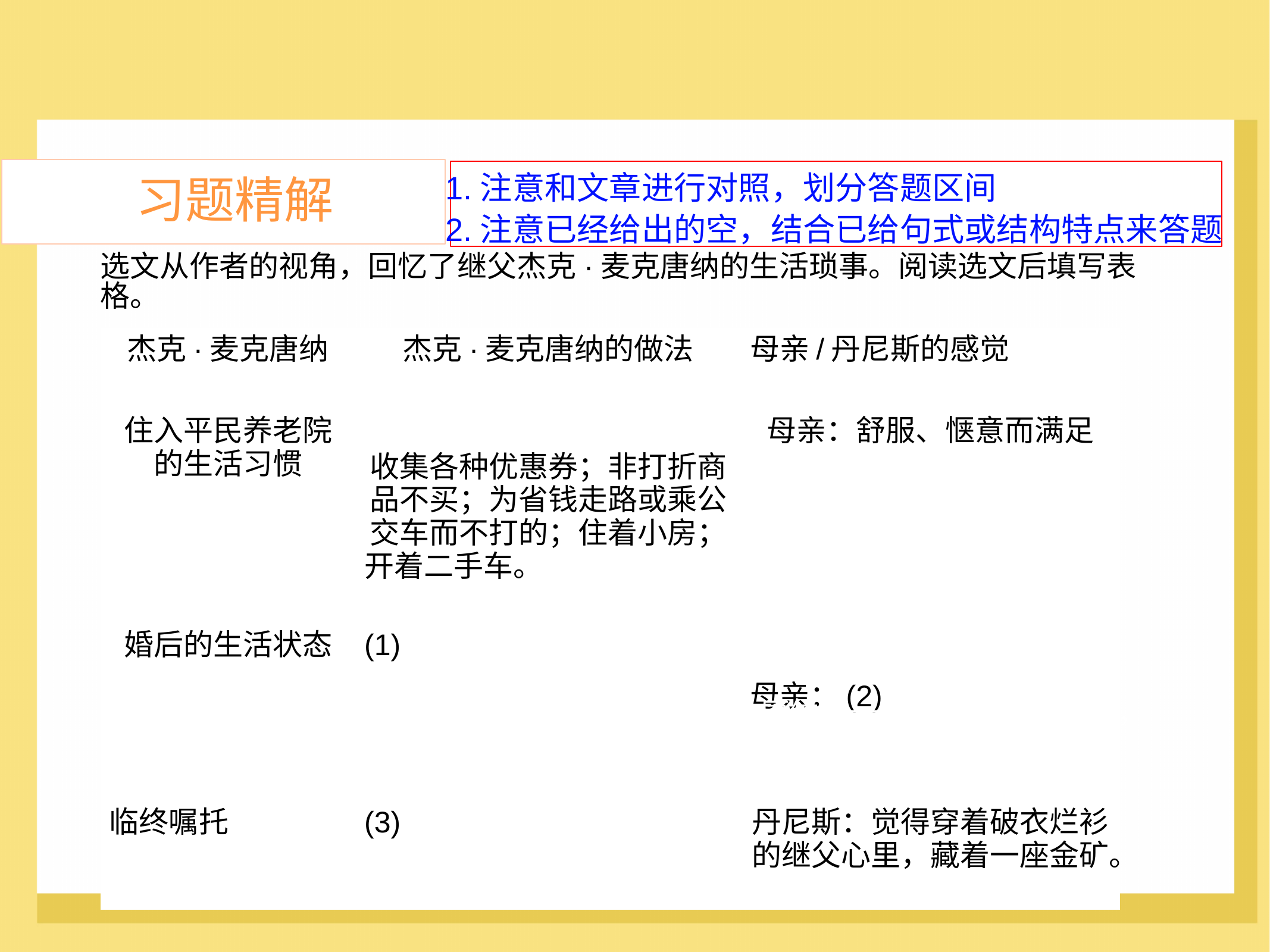

1.注意和文章进行对照，划分答题区间
2.注意已经给出的空，结合已给句式或结构特点来答题
习题精解
选文从作者的视角，回忆了继父杰克·麦克唐纳的生活琐事。阅读选文后填写表格。

	唐纳是一个朴素得伟大的人，

| 杰克·麦克唐纳 | 杰克·麦克唐纳的做法 | 母亲/丹尼斯的感觉 |
| --- | --- | --- |
| 住入平民养老院的生活习惯 | 收集各种优惠券；非打折商 品不买；为省钱走路或乘公 交车而不打的；住着小房； 开着二手车。 | 母亲：舒服、惬意而满足 |
| 婚后的生活状态 | (1)与丹尼斯母亲外出旅行并 匿名向多家慈善机构捐款 | 母亲：(2)快乐并觉得麦克 并为此感到骄傲。 |
| 临终嘱托 | (3)上亿资产全部捐给慈善机 构，且身后事一切从简。 | 丹尼斯：觉得穿着破衣烂衫的继父心里，藏着一座金矿。 |